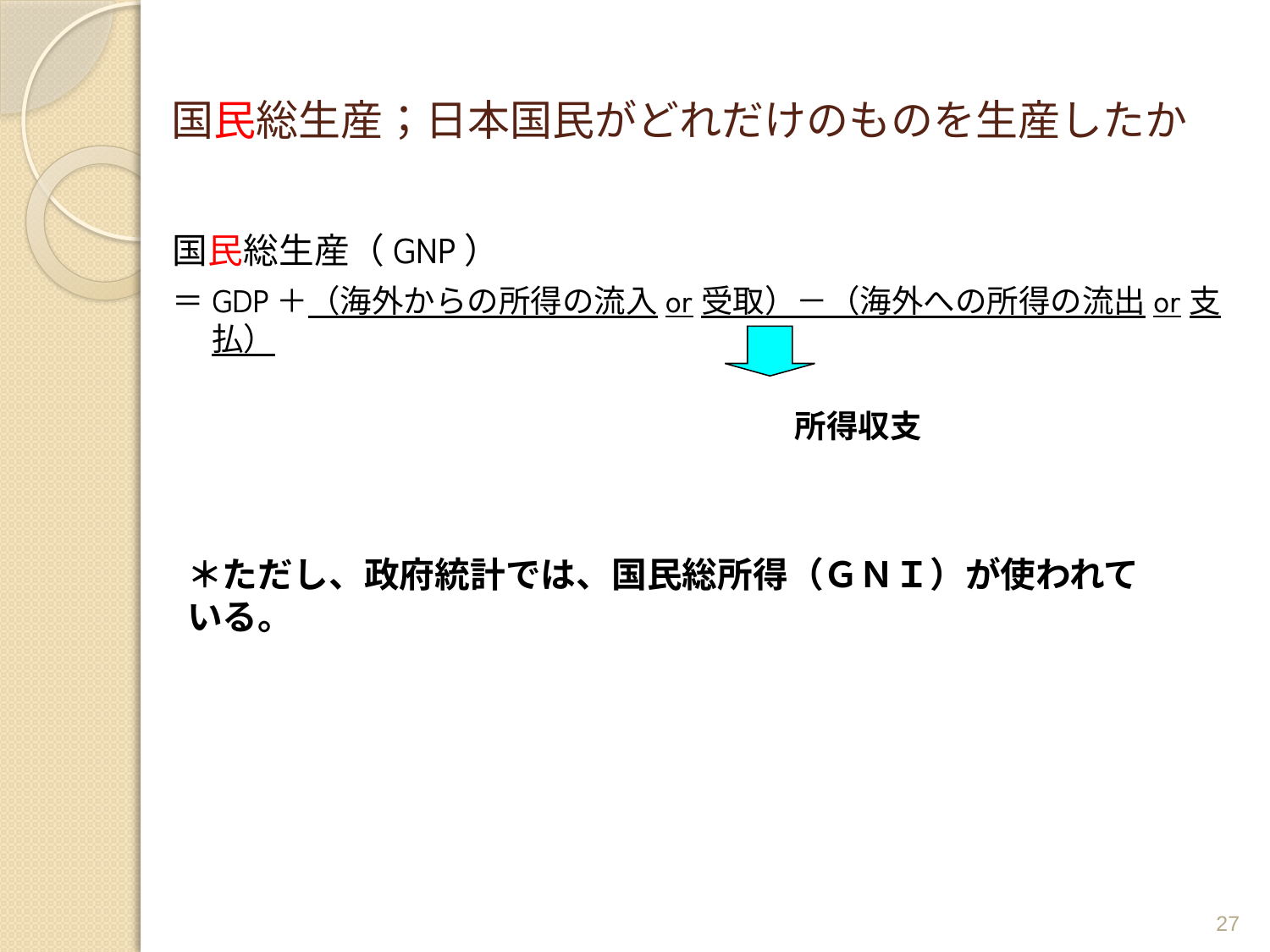

# 国民総生産；日本国民がどれだけのものを生産したか
国民総生産（GNP）
＝GDP＋（海外からの所得の流入or受取）－（海外への所得の流出or支払）

　　　　　　　所得収支
＊ただし、政府統計では、国民総所得（ＧＮＩ）が使われている。
27